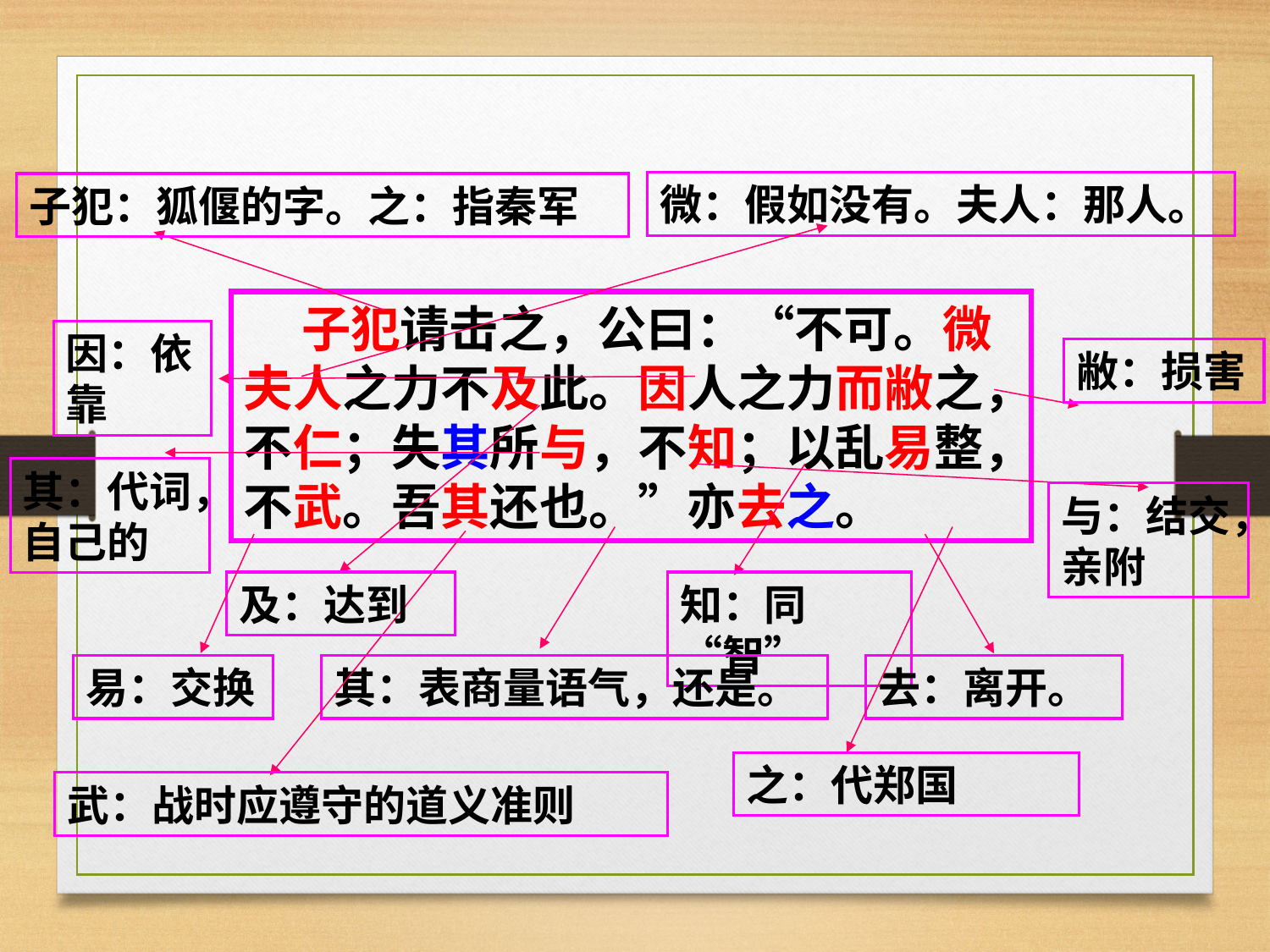

微：假如没有。夫人：那人。
子犯：狐偃的字。之：指秦军

     子犯请击之，公曰：“不可。微夫人之力不及此。因人之力而敝之，不仁；失其所与，不知；以乱易整，不武。吾其还也。”亦去之。
因：依靠
敝：损害

其：代词，
自己的

与：结交，亲附

及：达到
知：同“智”
易：交换
其：表商量语气，还是。
去：离开。
之：代郑国
武：战时应遵守的道义准则